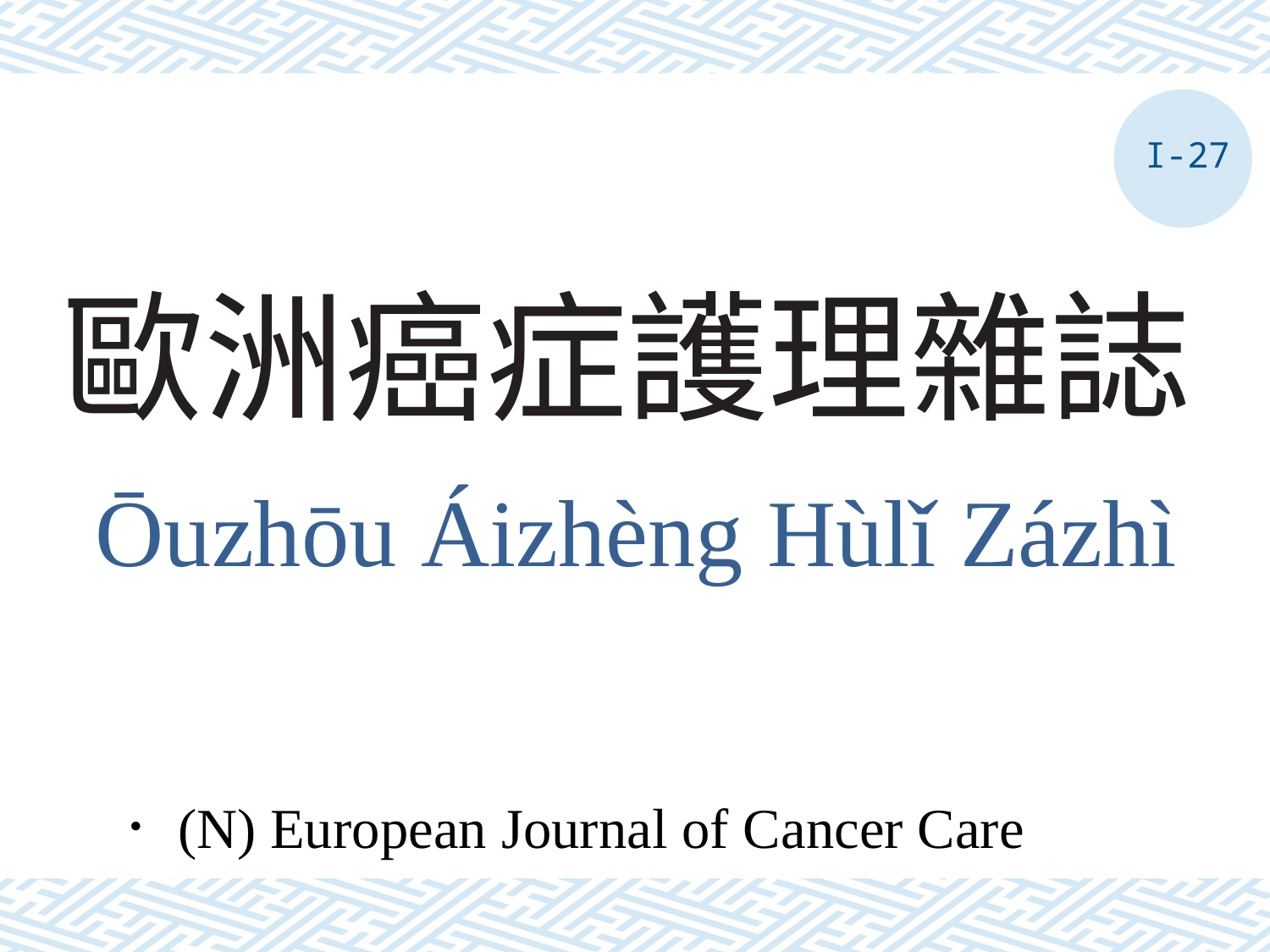

I-27

# 歐洲癌症護理雜誌
ōuzhōu áizhèng Hùlǐ Zázhì
．(N) European Journal of Cancer Care